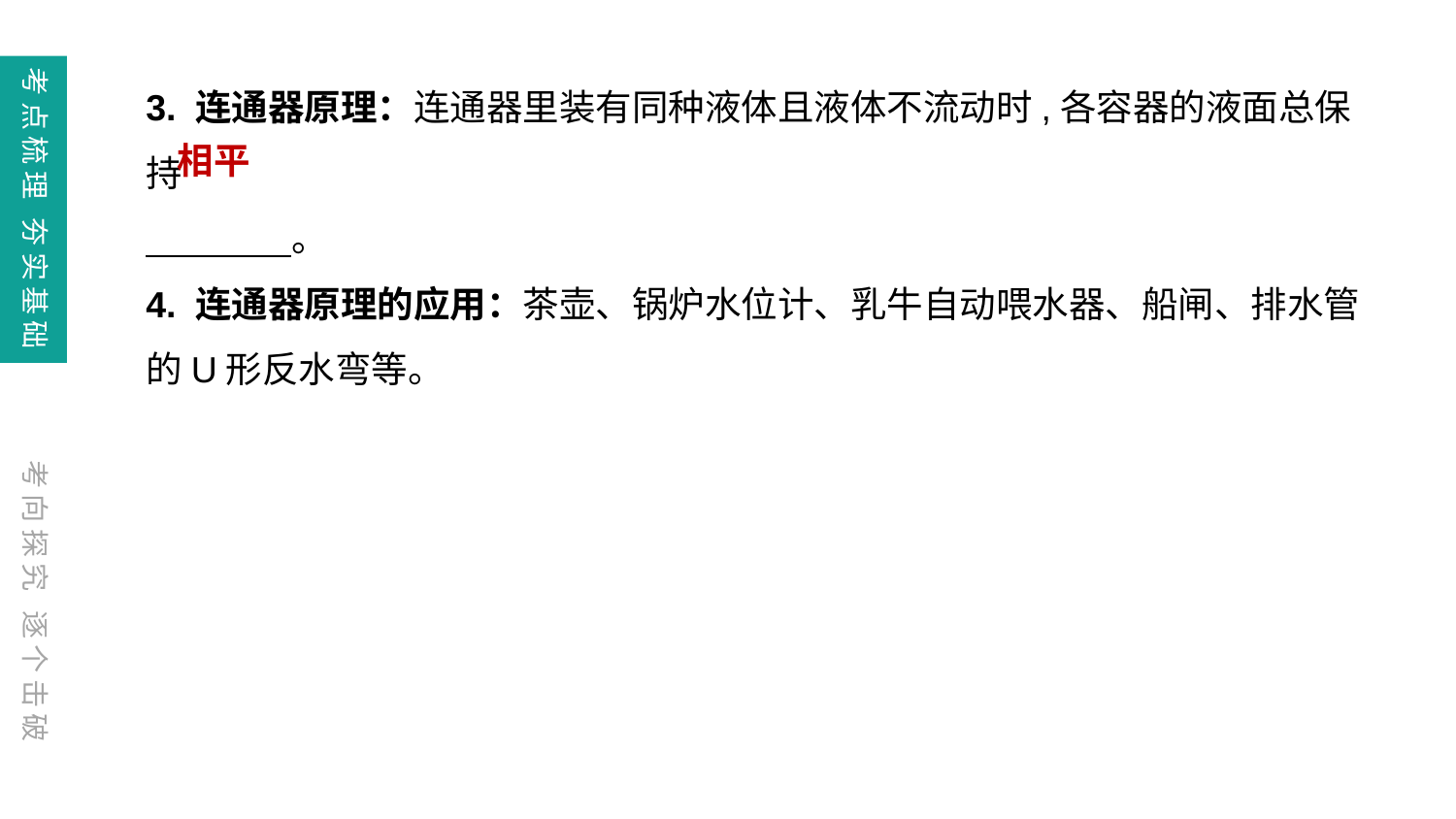

考点梳理 夯实基础
3. 连通器原理：连通器里装有同种液体且液体不流动时,各容器的液面总保持
　　　　。
4. 连通器原理的应用：茶壶、锅炉水位计、乳牛自动喂水器、船闸、排水管的U形反水弯等。
相平
考向探究 逐个击破